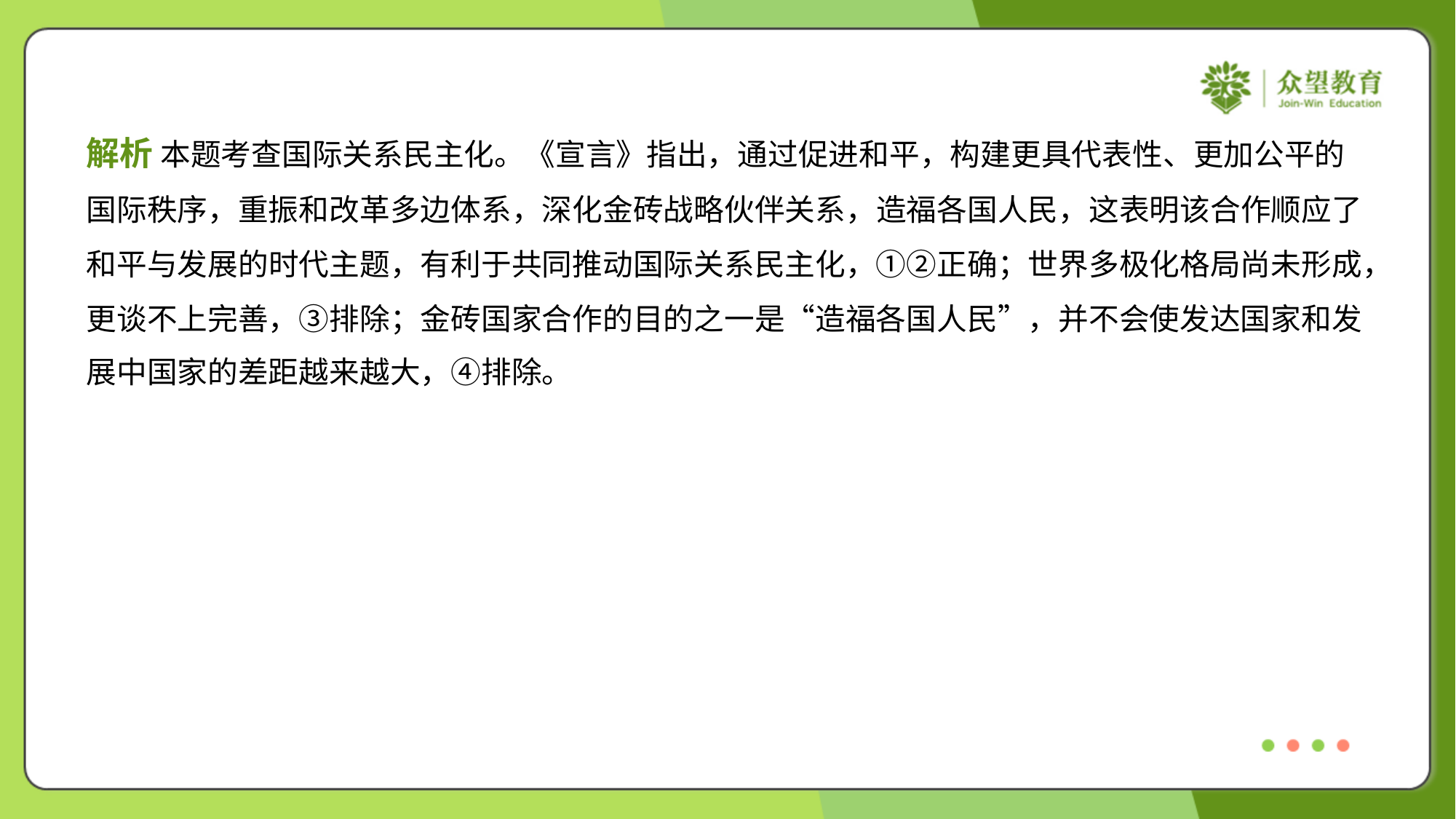

解析 本题考查国际关系民主化。《宣言》指出，通过促进和平，构建更具代表性、更加公平的
国际秩序，重振和改革多边体系，深化金砖战略伙伴关系，造福各国人民，这表明该合作顺应了
和平与发展的时代主题，有利于共同推动国际关系民主化，①②正确；世界多极化格局尚未形成，
更谈不上完善，③排除；金砖国家合作的目的之一是“造福各国人民”，并不会使发达国家和发
展中国家的差距越来越大，④排除。